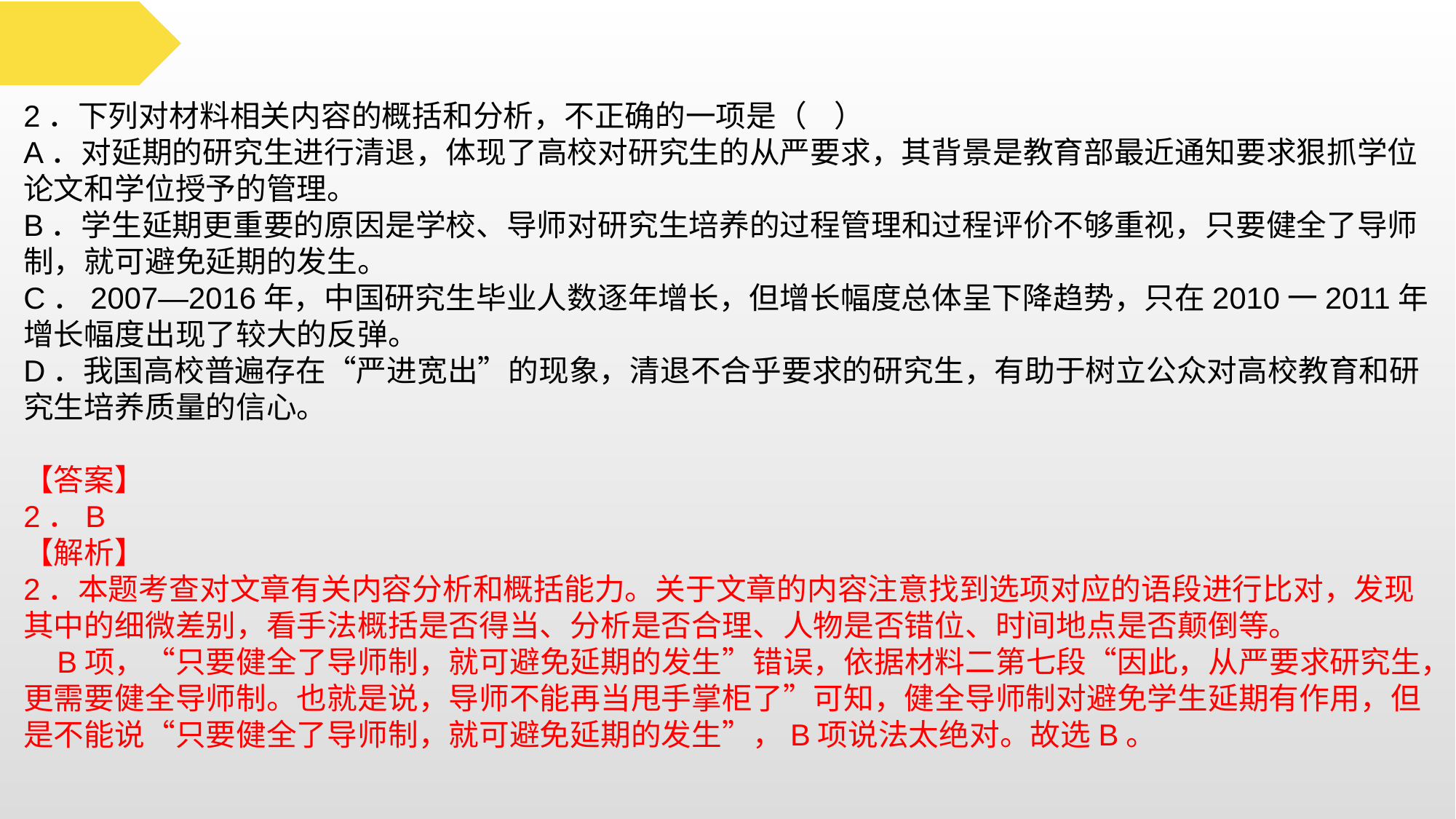

2．下列对材料相关内容的概括和分析，不正确的一项是（    ）
A．对延期的研究生进行清退，体现了高校对研究生的从严要求，其背景是教育部最近通知要求狠抓学位论文和学位授予的管理。
B．学生延期更重要的原因是学校、导师对研究生培养的过程管理和过程评价不够重视，只要健全了导师制，就可避免延期的发生。
C．2007—2016年，中国研究生毕业人数逐年增长，但增长幅度总体呈下降趋势，只在2010一2011年增长幅度出现了较大的反弹。
D．我国高校普遍存在“严进宽出”的现象，清退不合乎要求的研究生，有助于树立公众对高校教育和研究生培养质量的信心。

【答案】
2．B
【解析】
2．本题考查对文章有关内容分析和概括能力。关于文章的内容注意找到选项对应的语段进行比对，发现其中的细微差别，看手法概括是否得当、分析是否合理、人物是否错位、时间地点是否颠倒等。
    B项，“只要健全了导师制，就可避免延期的发生”错误，依据材料二第七段“因此，从严要求研究生，更需要健全导师制。也就是说，导师不能再当甩手掌柜了”可知，健全导师制对避免学生延期有作用，但是不能说“只要健全了导师制，就可避免延期的发生”，B项说法太绝对。故选B。